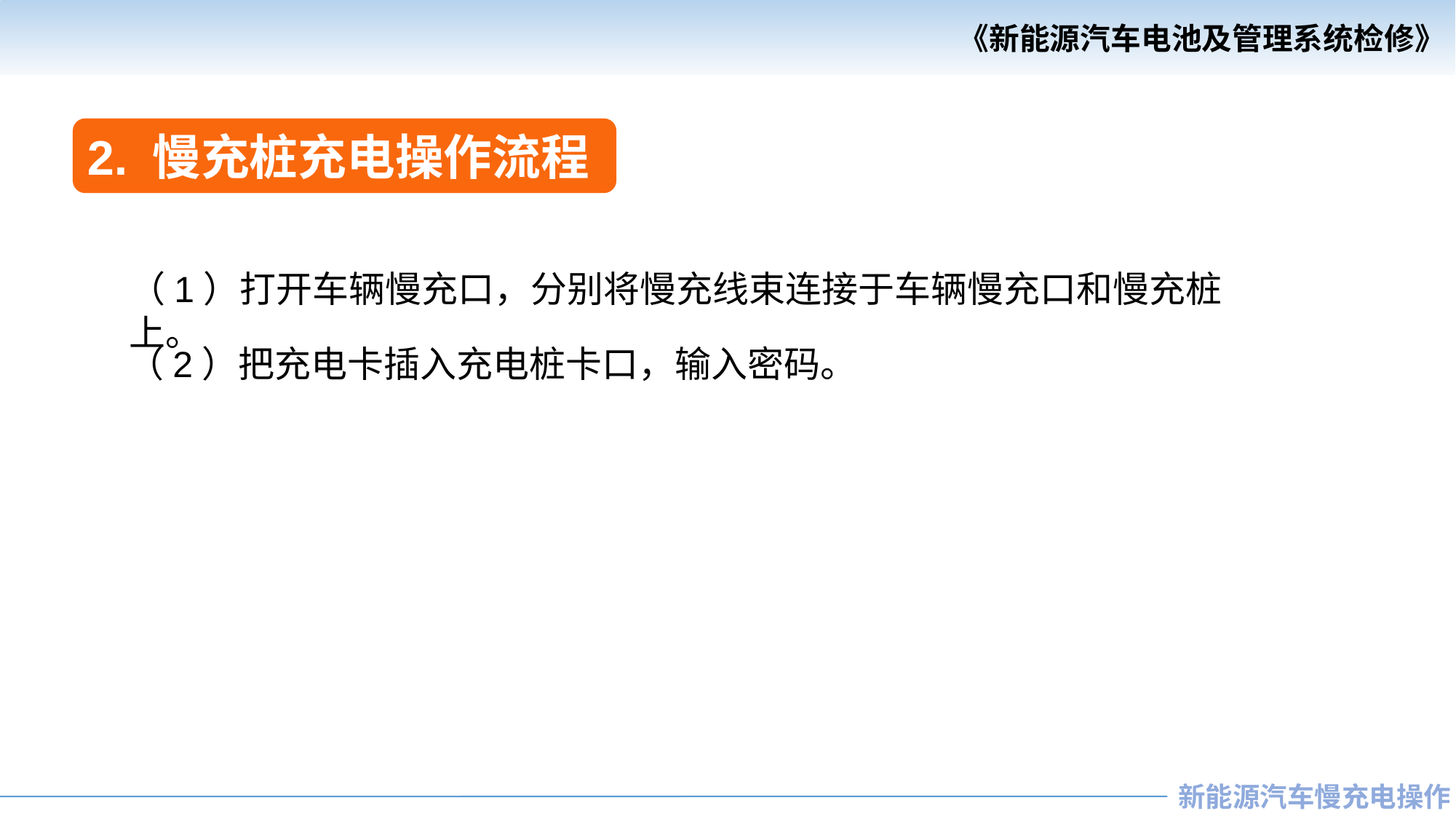

2. 慢充桩充电操作流程
（1）打开车辆慢充口，分别将慢充线束连接于车辆慢充口和慢充桩上。
（2）把充电卡插入充电桩卡口，输入密码。